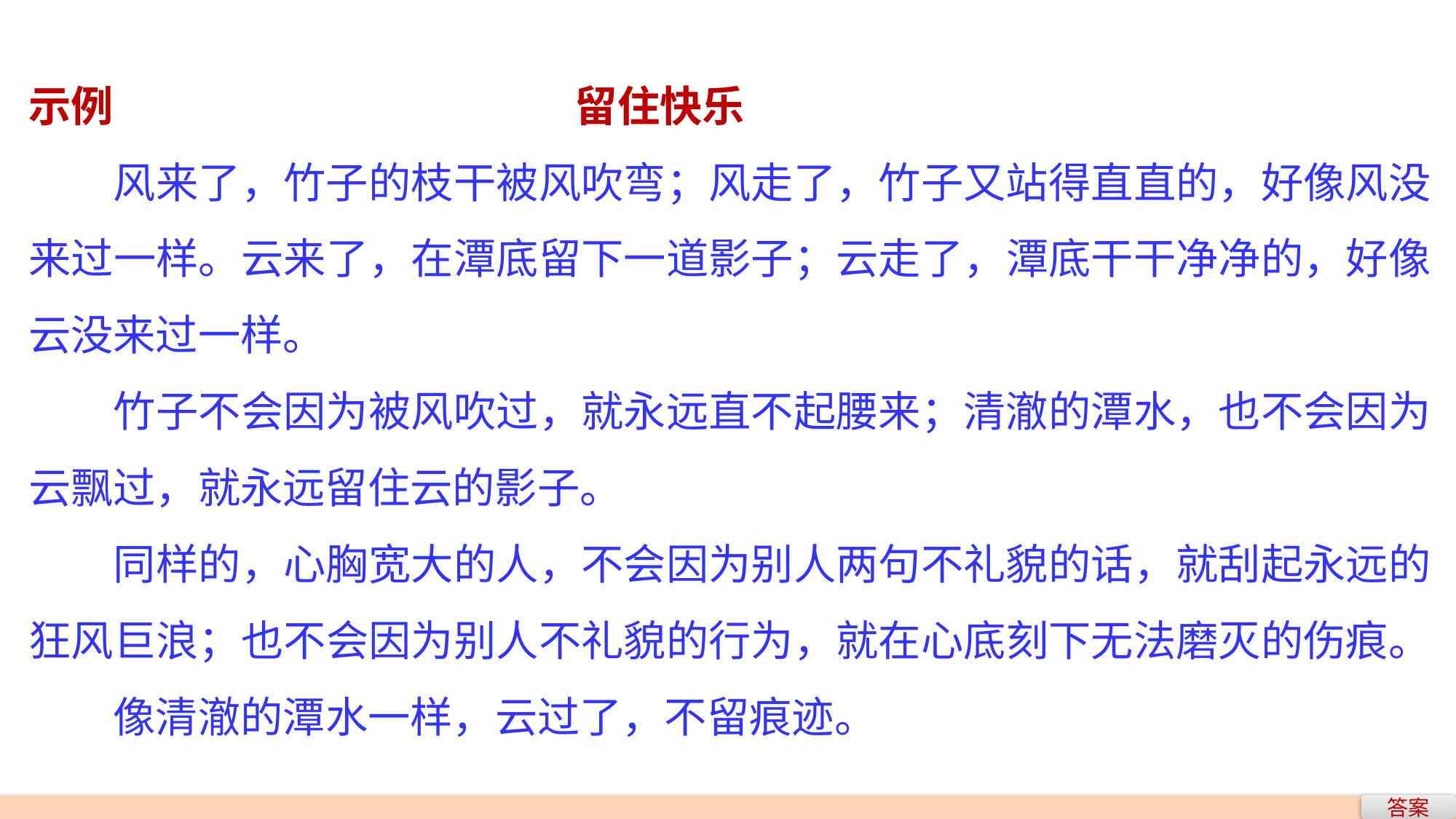

示例				       　留住快乐
风来了，竹子的枝干被风吹弯；风走了，竹子又站得直直的，好像风没来过一样。云来了，在潭底留下一道影子；云走了，潭底干干净净的，好像云没来过一样。
竹子不会因为被风吹过，就永远直不起腰来；清澈的潭水，也不会因为云飘过，就永远留住云的影子。
同样的，心胸宽大的人，不会因为别人两句不礼貌的话，就刮起永远的狂风巨浪；也不会因为别人不礼貌的行为，就在心底刻下无法磨灭的伤痕。
像清澈的潭水一样，云过了，不留痕迹。
答案